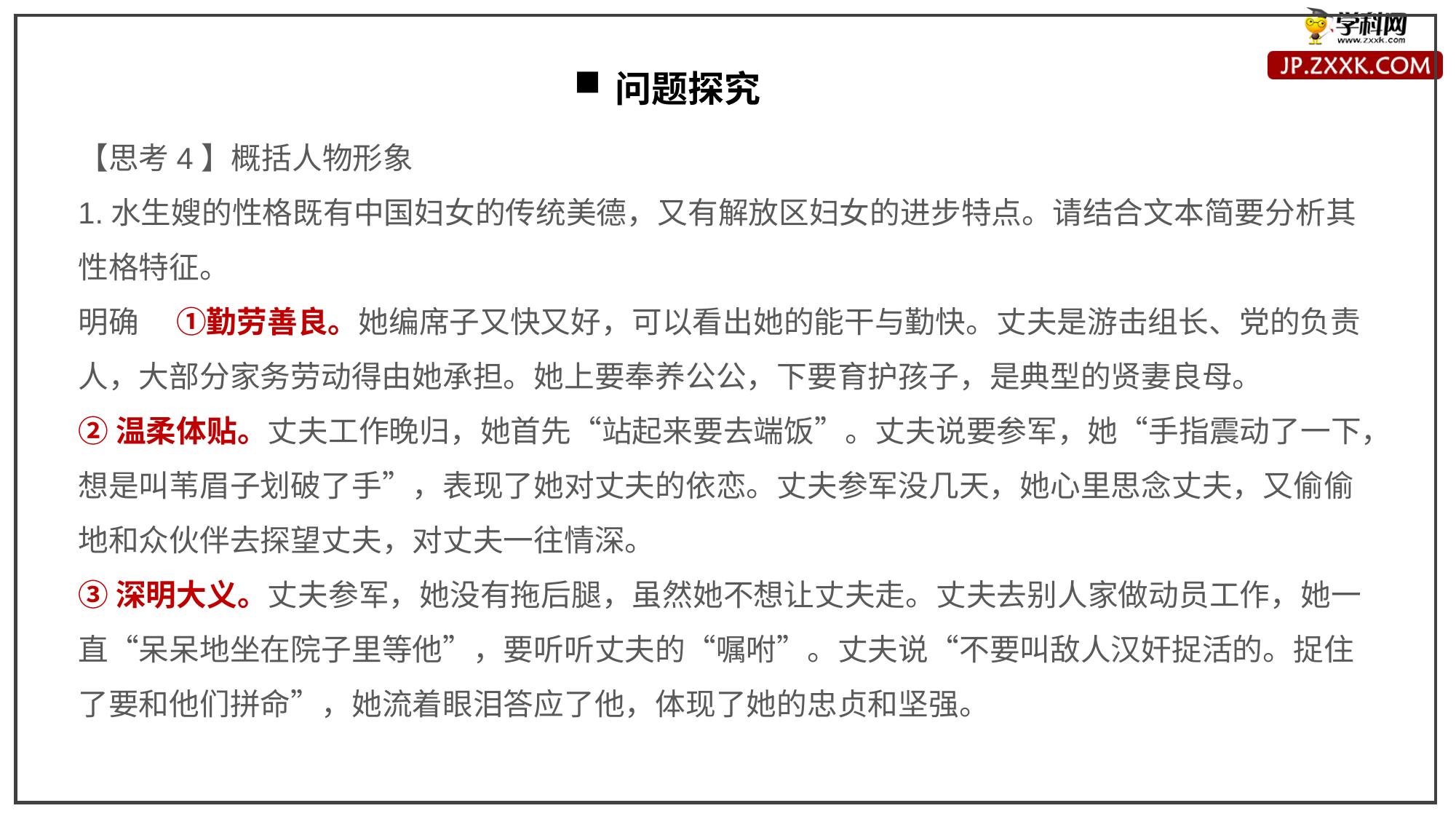

问题探究
【思考4】概括人物形象
1.水生嫂的性格既有中国妇女的传统美德，又有解放区妇女的进步特点。请结合文本简要分析其性格特征。
明确 　①勤劳善良。她编席子又快又好，可以看出她的能干与勤快。丈夫是游击组长、党的负责人，大部分家务劳动得由她承担。她上要奉养公公，下要育护孩子，是典型的贤妻良母。
②温柔体贴。丈夫工作晚归，她首先“站起来要去端饭”。丈夫说要参军，她“手指震动了一下，想是叫苇眉子划破了手”，表现了她对丈夫的依恋。丈夫参军没几天，她心里思念丈夫，又偷偷地和众伙伴去探望丈夫，对丈夫一往情深。
③深明大义。丈夫参军，她没有拖后腿，虽然她不想让丈夫走。丈夫去别人家做动员工作，她一直“呆呆地坐在院子里等他”，要听听丈夫的“嘱咐”。丈夫说“不要叫敌人汉奸捉活的。捉住了要和他们拼命”，她流着眼泪答应了他，体现了她的忠贞和坚强。